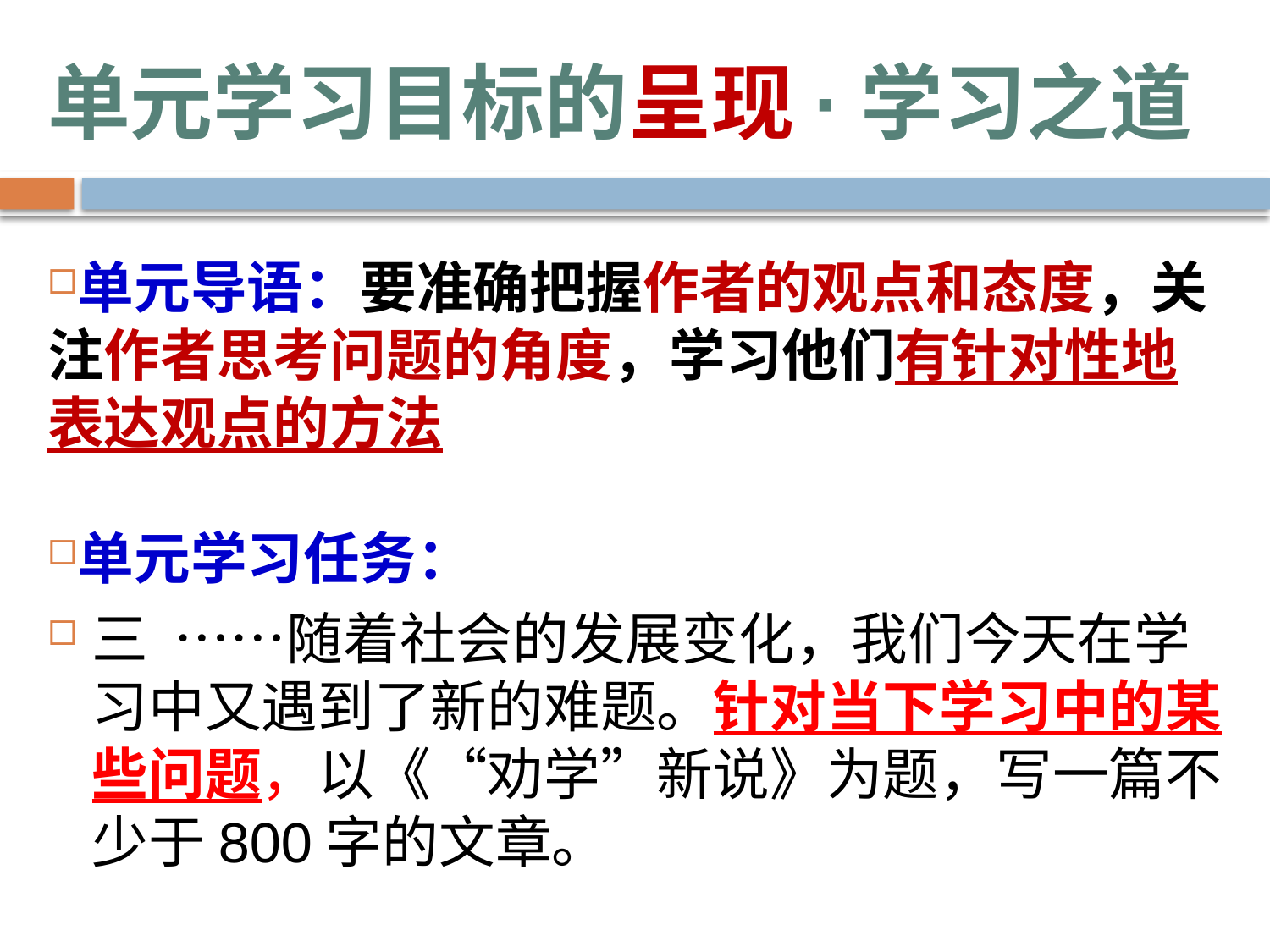

# 单元学习目标的呈现·学习之道
单元导语：要准确把握作者的观点和态度，关注作者思考问题的角度，学习他们有针对性地表达观点的方法

单元学习任务：
三  ……随着社会的发展变化，我们今天在学习中又遇到了新的难题。针对当下学习中的某些问题，以《“劝学”新说》为题，写一篇不少于800字的文章。